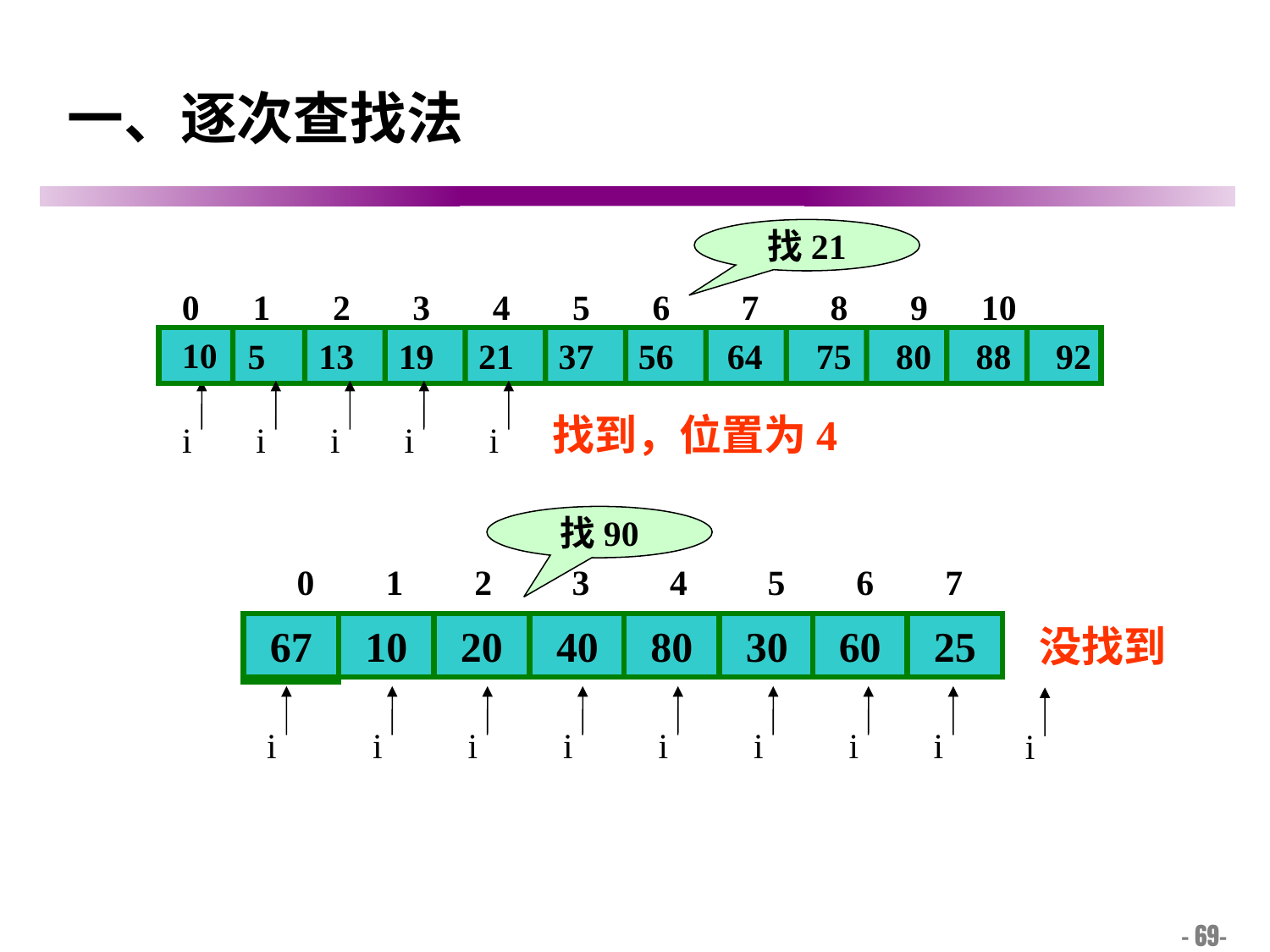

# 一、逐次查找法
找21
0      1       2       3       4       5       6        7        8       9      10     11

         5      13     19     21     37     56      64      75     80     88     92

10

i

i

i

i

i
找到，位置为4
找90
0        1        2         3         4         5        6        7

67
10
20
40
80
30
60
25
没找到

i

i

i

i

i

i

i

i

i
 - 69-